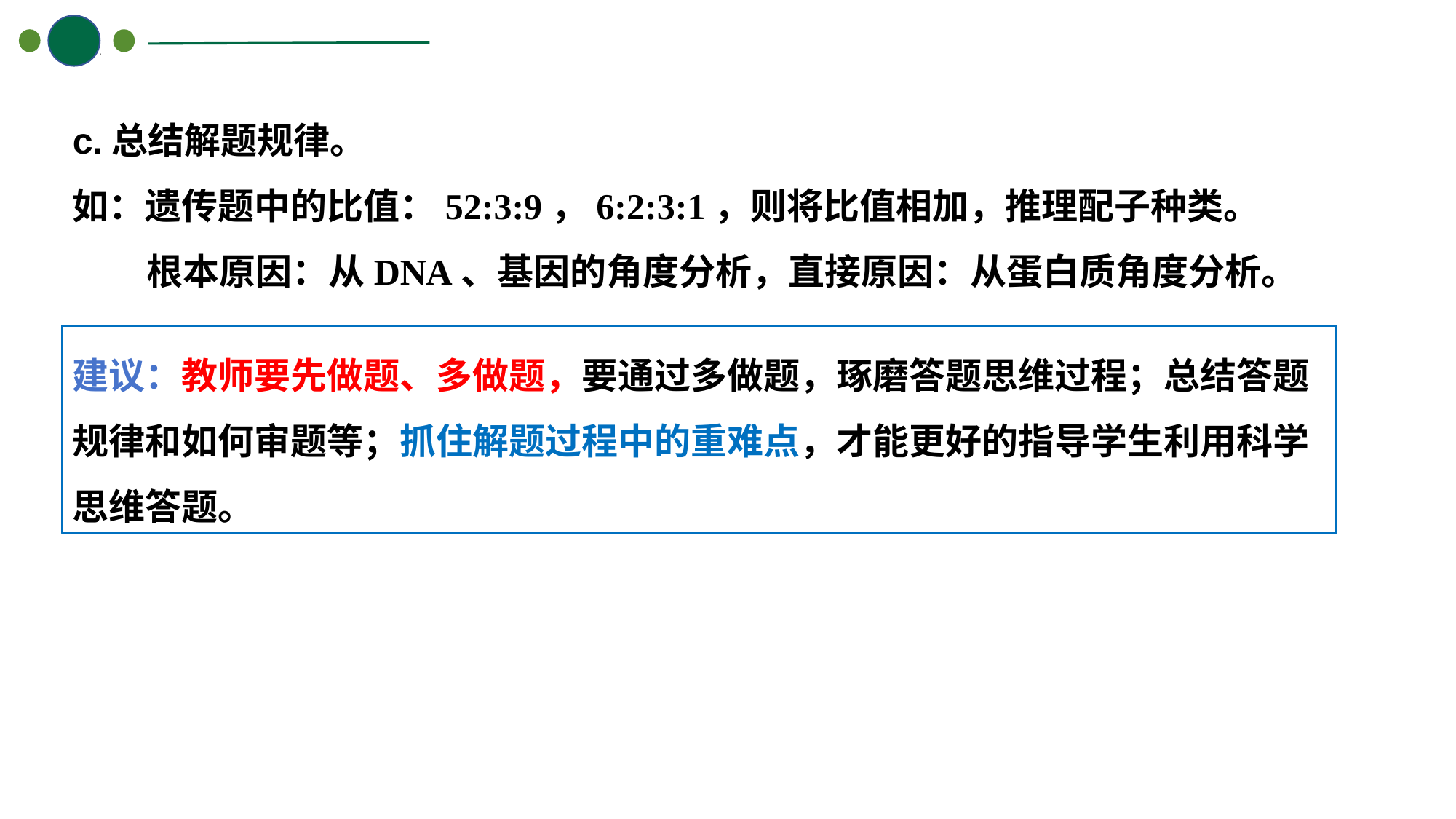

c.总结解题规律。
如：遗传题中的比值：52:3:9，6:2:3:1，则将比值相加，推理配子种类。
        根本原因：从DNA、基因的角度分析，直接原因：从蛋白质角度分析。

建议：教师要先做题、多做题，要通过多做题，琢磨答题思维过程；总结答题规律和如何审题等；抓住解题过程中的重难点，才能更好的指导学生利用科学思维答题。